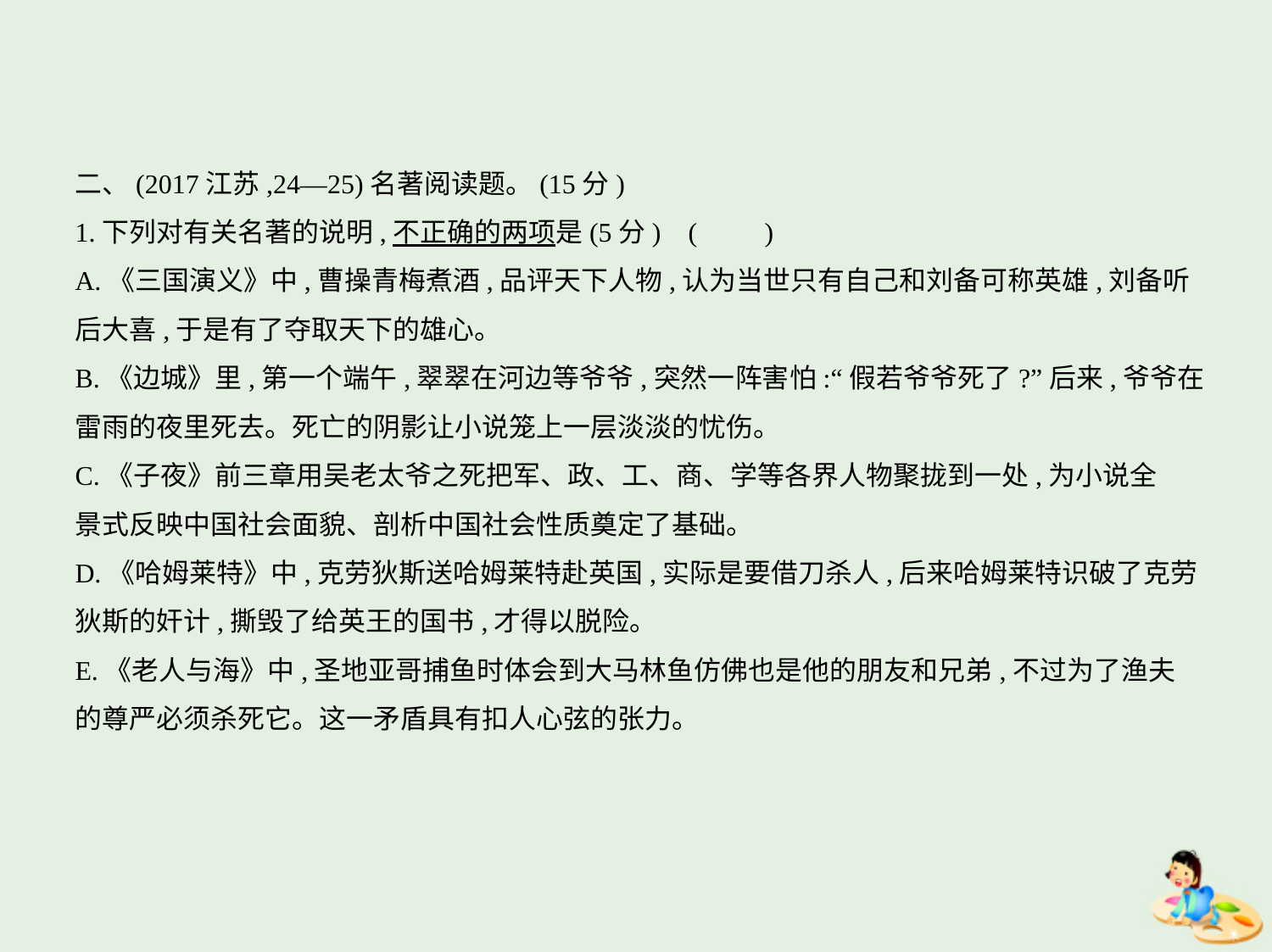

二、(2017江苏,24—25)名著阅读题。(15分)
1.下列对有关名著的说明,不正确的两项是(5分) (　　)
A.《三国演义》中,曹操青梅煮酒,品评天下人物,认为当世只有自己和刘备可称英雄,刘备听
后大喜,于是有了夺取天下的雄心。
B.《边城》里,第一个端午,翠翠在河边等爷爷,突然一阵害怕:“假若爷爷死了?”后来,爷爷在
雷雨的夜里死去。死亡的阴影让小说笼上一层淡淡的忧伤。
C.《子夜》前三章用吴老太爷之死把军、政、工、商、学等各界人物聚拢到一处,为小说全
景式反映中国社会面貌、剖析中国社会性质奠定了基础。
D.《哈姆莱特》中,克劳狄斯送哈姆莱特赴英国,实际是要借刀杀人,后来哈姆莱特识破了克劳
狄斯的奸计,撕毁了给英王的国书,才得以脱险。
E.《老人与海》中,圣地亚哥捕鱼时体会到大马林鱼仿佛也是他的朋友和兄弟,不过为了渔夫
的尊严必须杀死它。这一矛盾具有扣人心弦的张力。